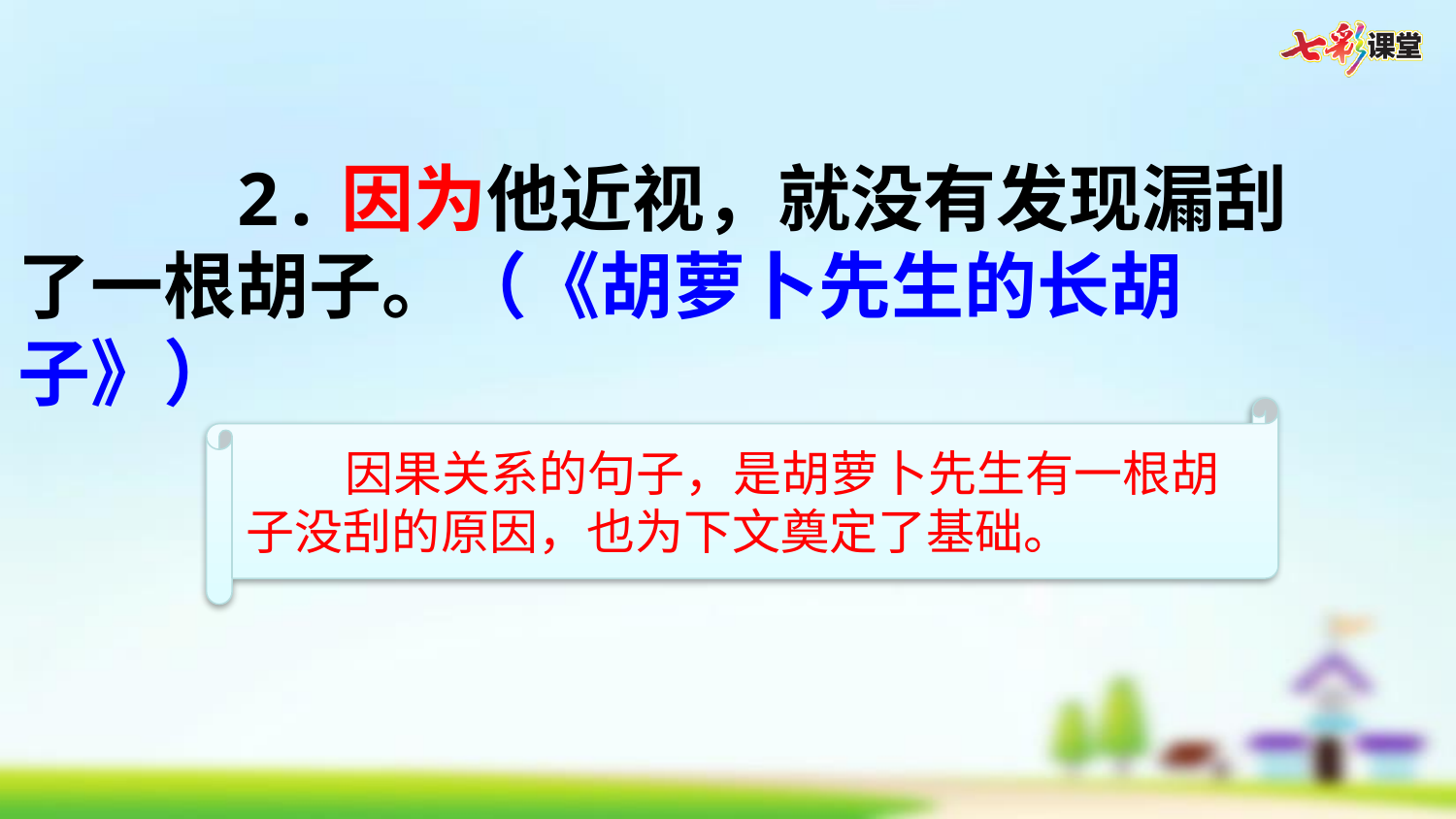

2.因为他近视，就没有发现漏刮了一根胡子。（《胡萝卜先生的长胡子》）
        因果关系的句子，是胡萝卜先生有一根胡子没刮的原因，也为下文奠定了基础。